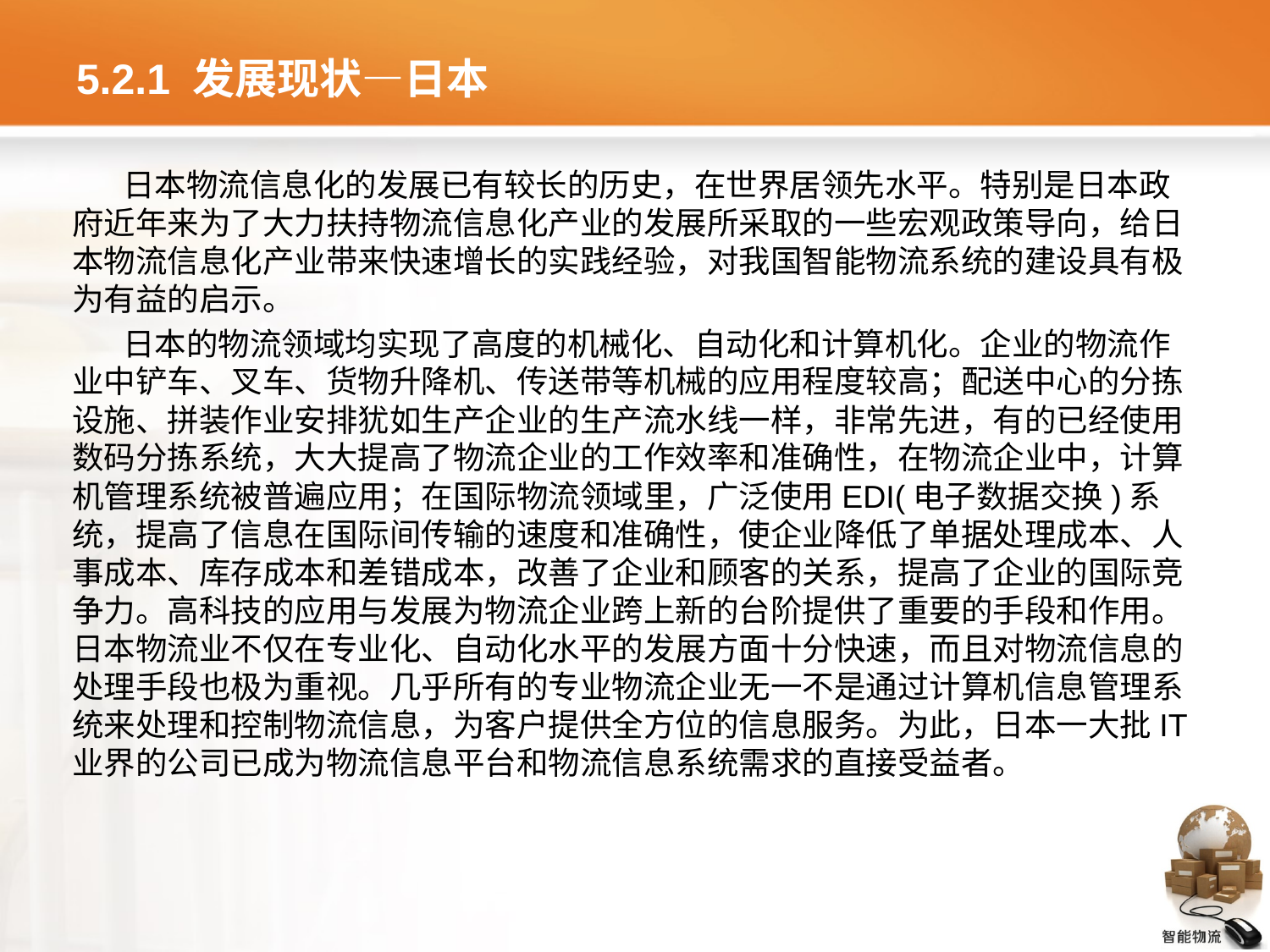

# 5.2.1 发展现状—日本
日本物流信息化的发展已有较长的历史，在世界居领先水平。特别是日本政府近年来为了大力扶持物流信息化产业的发展所采取的一些宏观政策导向，给日本物流信息化产业带来快速增长的实践经验，对我国智能物流系统的建设具有极为有益的启示。
日本的物流领域均实现了高度的机械化、自动化和计算机化。企业的物流作业中铲车、叉车、货物升降机、传送带等机械的应用程度较高；配送中心的分拣设施、拼装作业安排犹如生产企业的生产流水线一样，非常先进，有的已经使用数码分拣系统，大大提高了物流企业的工作效率和准确性，在物流企业中，计算机管理系统被普遍应用；在国际物流领域里，广泛使用EDI(电子数据交换)系统，提高了信息在国际间传输的速度和准确性，使企业降低了单据处理成本、人事成本、库存成本和差错成本，改善了企业和顾客的关系，提高了企业的国际竞争力。高科技的应用与发展为物流企业跨上新的台阶提供了重要的手段和作用。日本物流业不仅在专业化、自动化水平的发展方面十分快速，而且对物流信息的处理手段也极为重视。几乎所有的专业物流企业无一不是通过计算机信息管理系统来处理和控制物流信息，为客户提供全方位的信息服务。为此，日本一大批IT业界的公司已成为物流信息平台和物流信息系统需求的直接受益者。